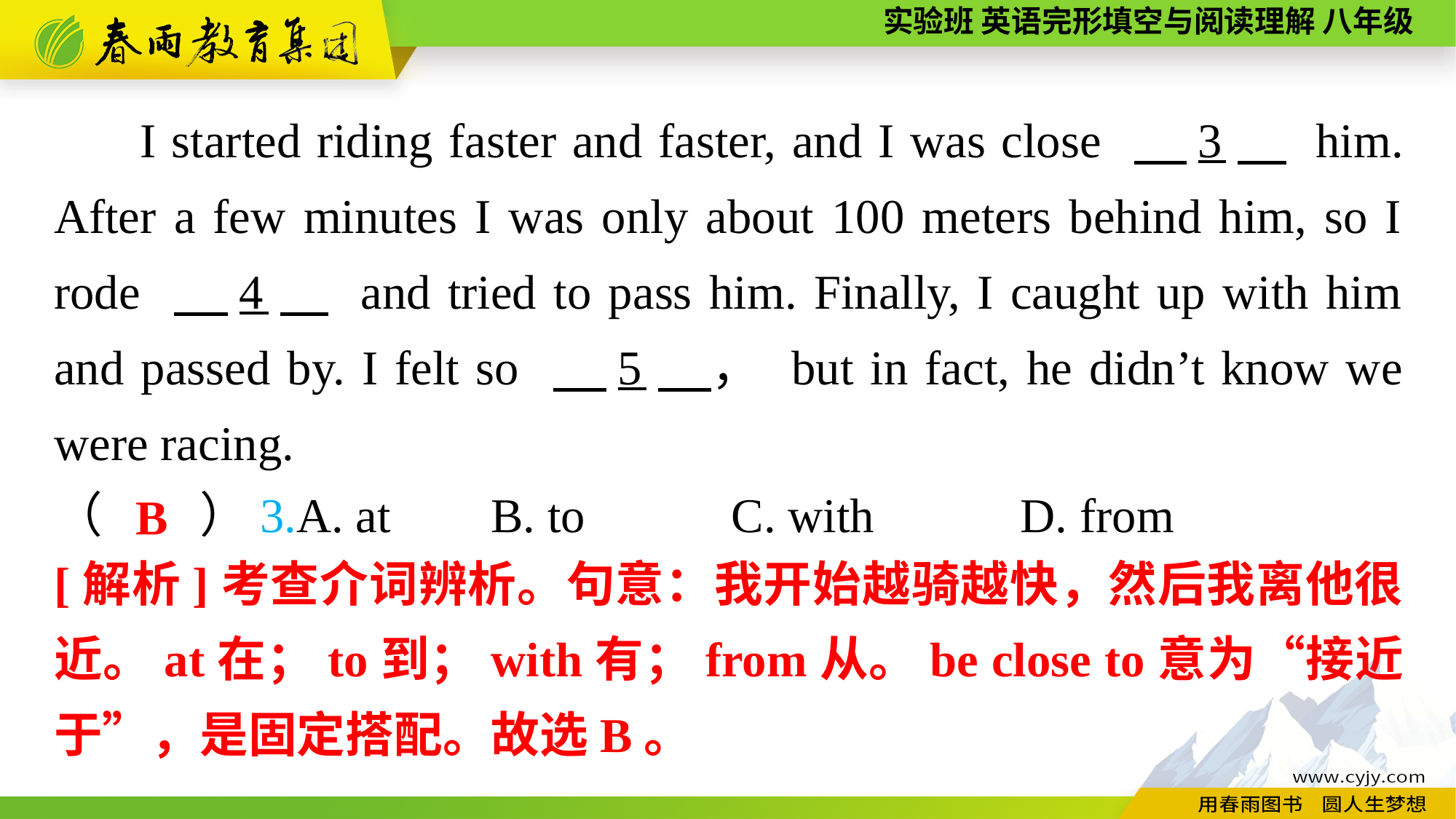

I started riding faster and faster, and I was close 　3　 him. After a few minutes I was only about 100 meters behind him, so I rode 　4　 and tried to pass him. Finally, I caught up with him and passed by. I felt so 　5　， but in fact, he didn’t know we were racing.
（　　）3.A. at	B. to            C. with            D. from
B
[解析]考查介词辨析。句意：我开始越骑越快，然后我离他很近。at在；to到；with有；from从。be close to意为“接近于”，是固定搭配。故选B。